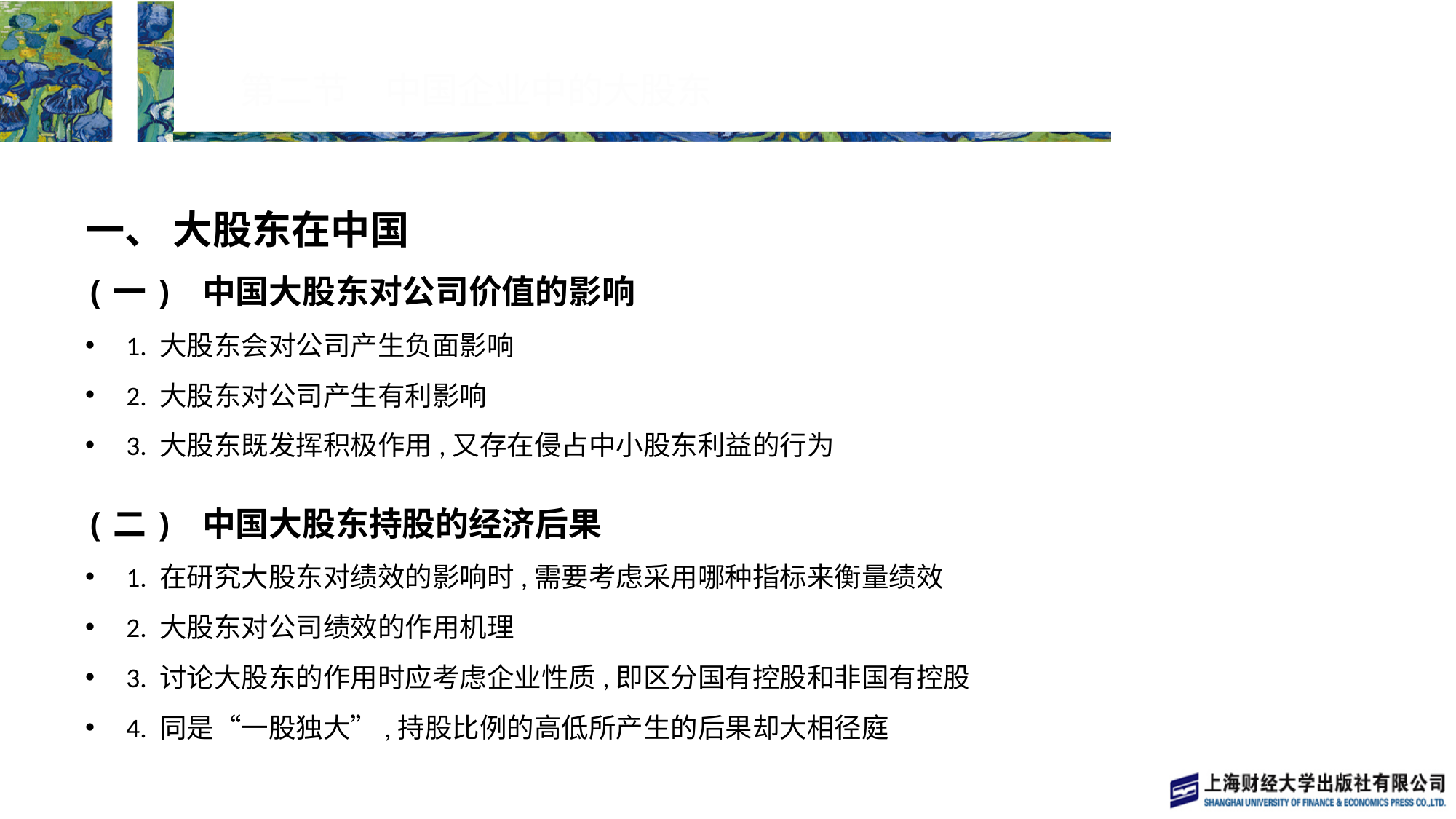

# 第二节　中国企业中的大股东
一、 大股东在中国
(一) 中国大股东对公司价值的影响
1. 大股东会对公司产生负面影响
2. 大股东对公司产生有利影响
3. 大股东既发挥积极作用,又存在侵占中小股东利益的行为
(二) 中国大股东持股的经济后果
1. 在研究大股东对绩效的影响时,需要考虑采用哪种指标来衡量绩效
2. 大股东对公司绩效的作用机理
3. 讨论大股东的作用时应考虑企业性质,即区分国有控股和非国有控股
4. 同是“一股独大”,持股比例的高低所产生的后果却大相径庭